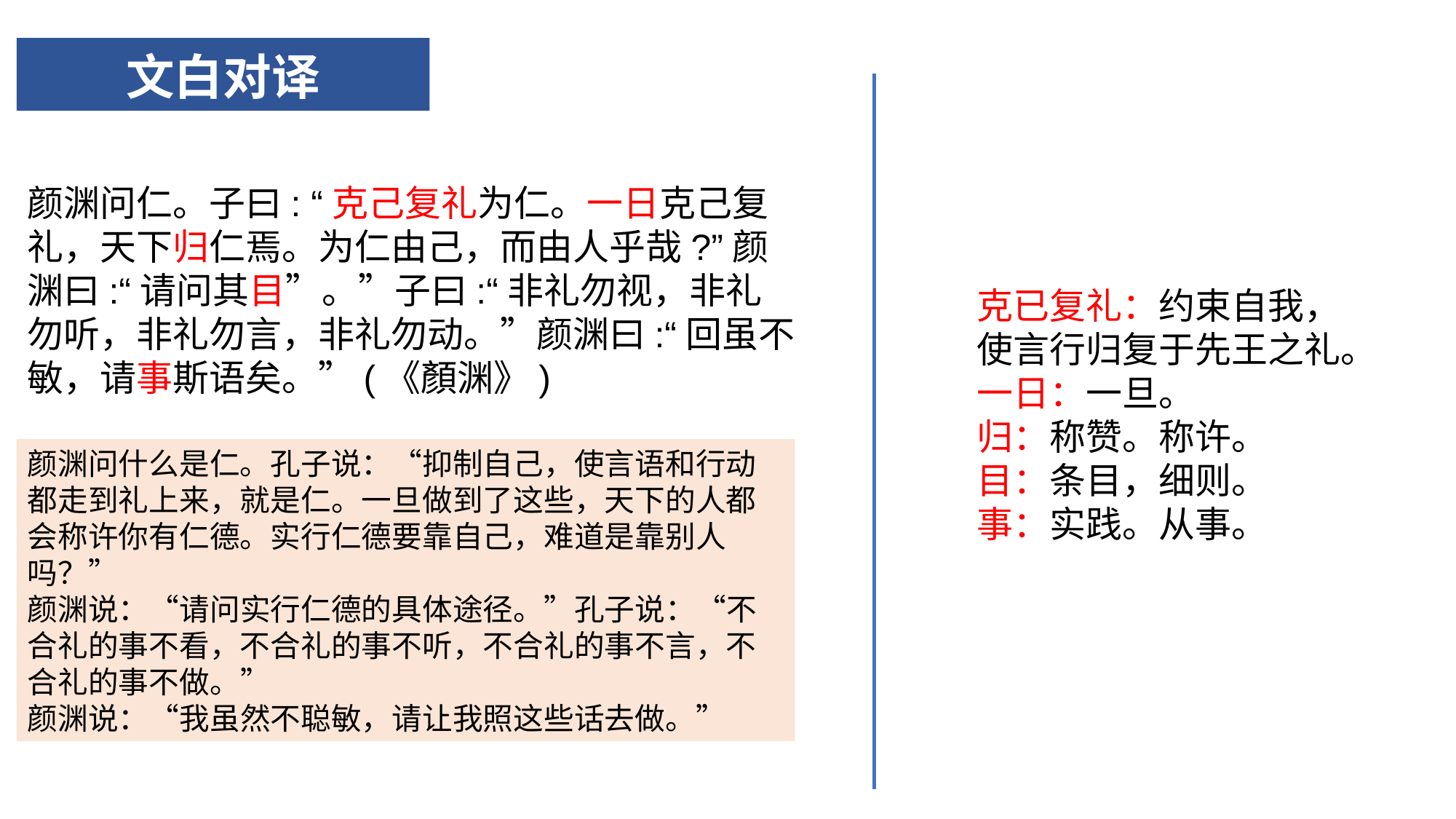

# 文白对译
颜渊问仁。子曰: “克己复礼为仁。一日克己复礼，天下归仁焉。为仁由己，而由人乎哉?”颜渊曰:“请问其目”。”子曰:“非礼勿视，非礼勿听，非礼勿言，非礼勿动。”颜渊曰:“回虽不敏，请事斯语矣。”(《顏渊》)

克已复礼：约束自我，使言行归复于先王之礼。
一日：一旦。
归：称赞。称许。
目：条目，细则。
事：实践。从事。
颜渊问什么是仁。孔子说：“抑制自己，使言语和行动都走到礼上来，就是仁。一旦做到了这些，天下的人都会称许你有仁德。实行仁德要靠自己，难道是靠别人吗？”
颜渊说：“请问实行仁德的具体途径。”孔子说：“不合礼的事不看，不合礼的事不听，不合礼的事不言，不合礼的事不做。”
颜渊说：“我虽然不聪敏，请让我照这些话去做。”